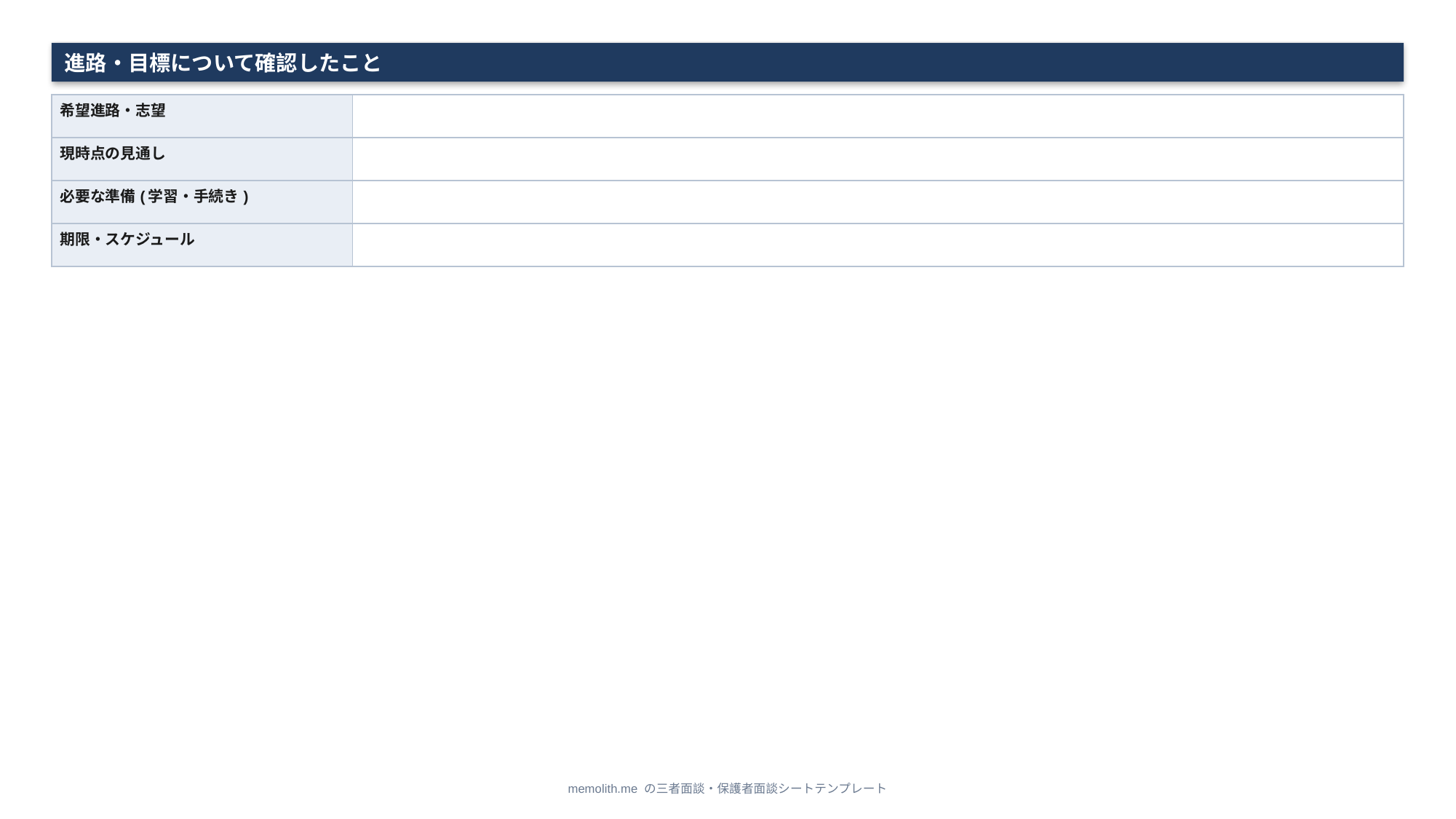

進路・目標について確認したこと
| 希望進路・志望 |  |
| --- | --- |
| 現時点の見通し |  |
| 必要な準備(学習・手続き) |  |
| 期限・スケジュール |  |
memolith.me の三者面談・保護者面談シートテンプレート